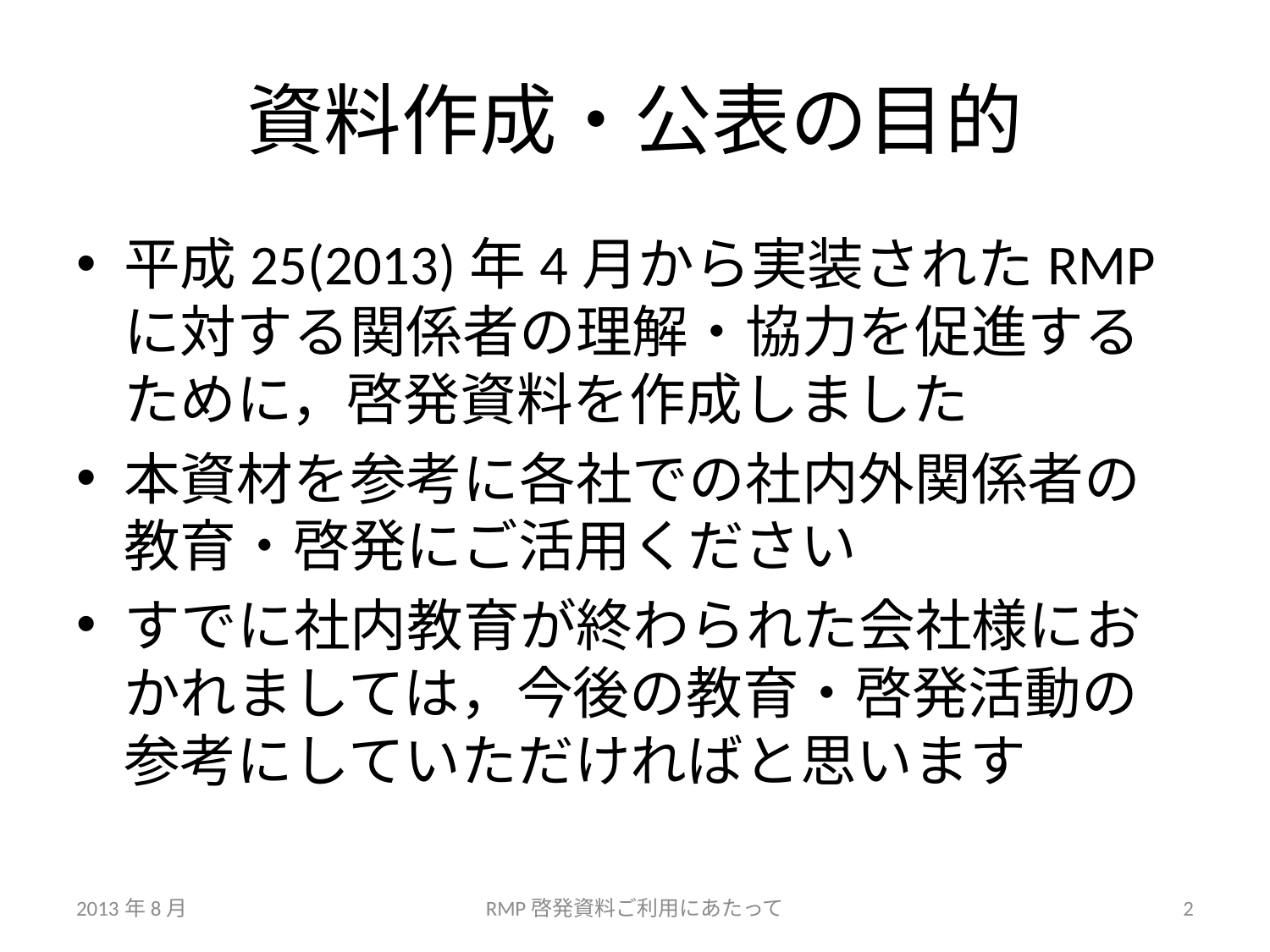

# 資料作成・公表の目的
平成25(2013)年4月から実装されたRMPに対する関係者の理解・協力を促進するために，啓発資料を作成しました
本資材を参考に各社での社内外関係者の教育・啓発にご活用ください
すでに社内教育が終わられた会社様におかれましては，今後の教育・啓発活動の参考にしていただければと思います
2013年8月
RMP啓発資料ご利用にあたって
2